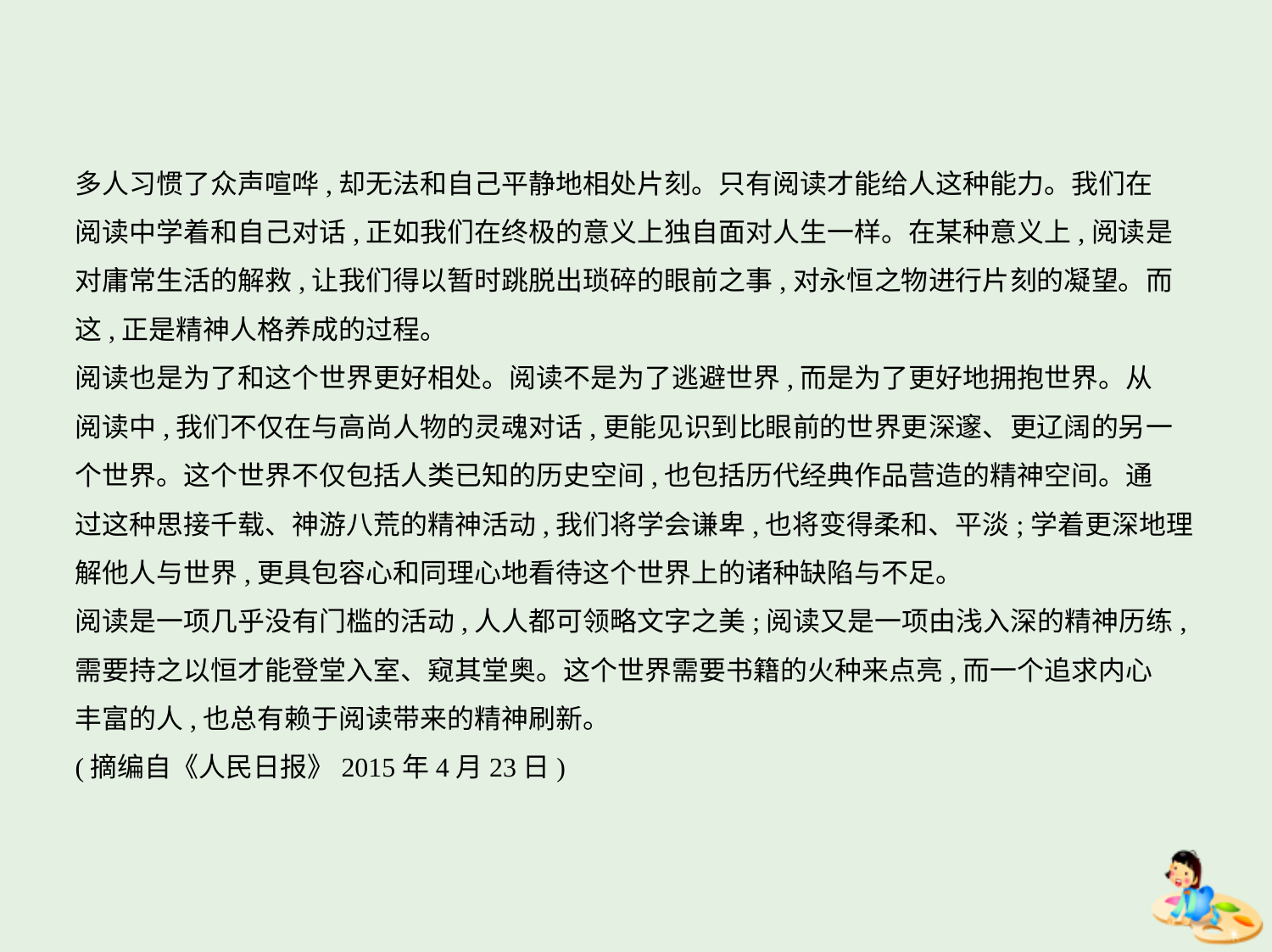

多人习惯了众声喧哗,却无法和自己平静地相处片刻。只有阅读才能给人这种能力。我们在
阅读中学着和自己对话,正如我们在终极的意义上独自面对人生一样。在某种意义上,阅读是
对庸常生活的解救,让我们得以暂时跳脱出琐碎的眼前之事,对永恒之物进行片刻的凝望。而
这,正是精神人格养成的过程。
阅读也是为了和这个世界更好相处。阅读不是为了逃避世界,而是为了更好地拥抱世界。从
阅读中,我们不仅在与高尚人物的灵魂对话,更能见识到比眼前的世界更深邃、更辽阔的另一
个世界。这个世界不仅包括人类已知的历史空间,也包括历代经典作品营造的精神空间。通
过这种思接千载、神游八荒的精神活动,我们将学会谦卑,也将变得柔和、平淡;学着更深地理
解他人与世界,更具包容心和同理心地看待这个世界上的诸种缺陷与不足。
阅读是一项几乎没有门槛的活动,人人都可领略文字之美;阅读又是一项由浅入深的精神历练,
需要持之以恒才能登堂入室、窥其堂奥。这个世界需要书籍的火种来点亮,而一个追求内心
丰富的人,也总有赖于阅读带来的精神刷新。
(摘编自《人民日报》2015年4月23日)